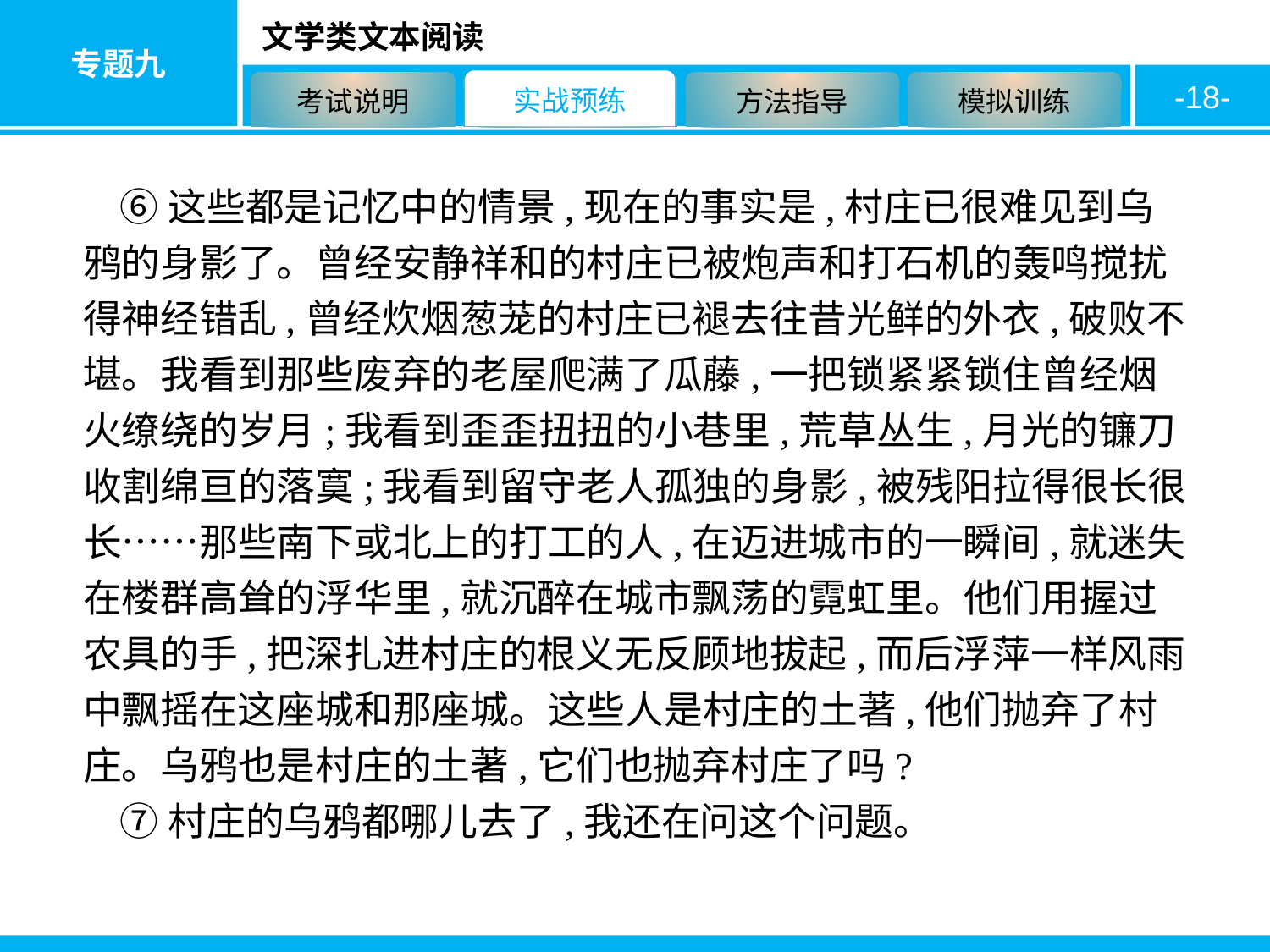

-18-
⑥这些都是记忆中的情景,现在的事实是,村庄已很难见到乌鸦的身影了。曾经安静祥和的村庄已被炮声和打石机的轰鸣搅扰得神经错乱,曾经炊烟葱茏的村庄已褪去往昔光鲜的外衣,破败不堪。我看到那些废弃的老屋爬满了瓜藤,一把锁紧紧锁住曾经烟火缭绕的岁月;我看到歪歪扭扭的小巷里,荒草丛生,月光的镰刀收割绵亘的落寞;我看到留守老人孤独的身影,被残阳拉得很长很长……那些南下或北上的打工的人,在迈进城市的一瞬间,就迷失在楼群高耸的浮华里,就沉醉在城市飘荡的霓虹里。他们用握过农具的手,把深扎进村庄的根义无反顾地拔起,而后浮萍一样风雨中飘摇在这座城和那座城。这些人是村庄的土著,他们抛弃了村庄。乌鸦也是村庄的土著,它们也抛弃村庄了吗?
⑦村庄的乌鸦都哪儿去了,我还在问这个问题。